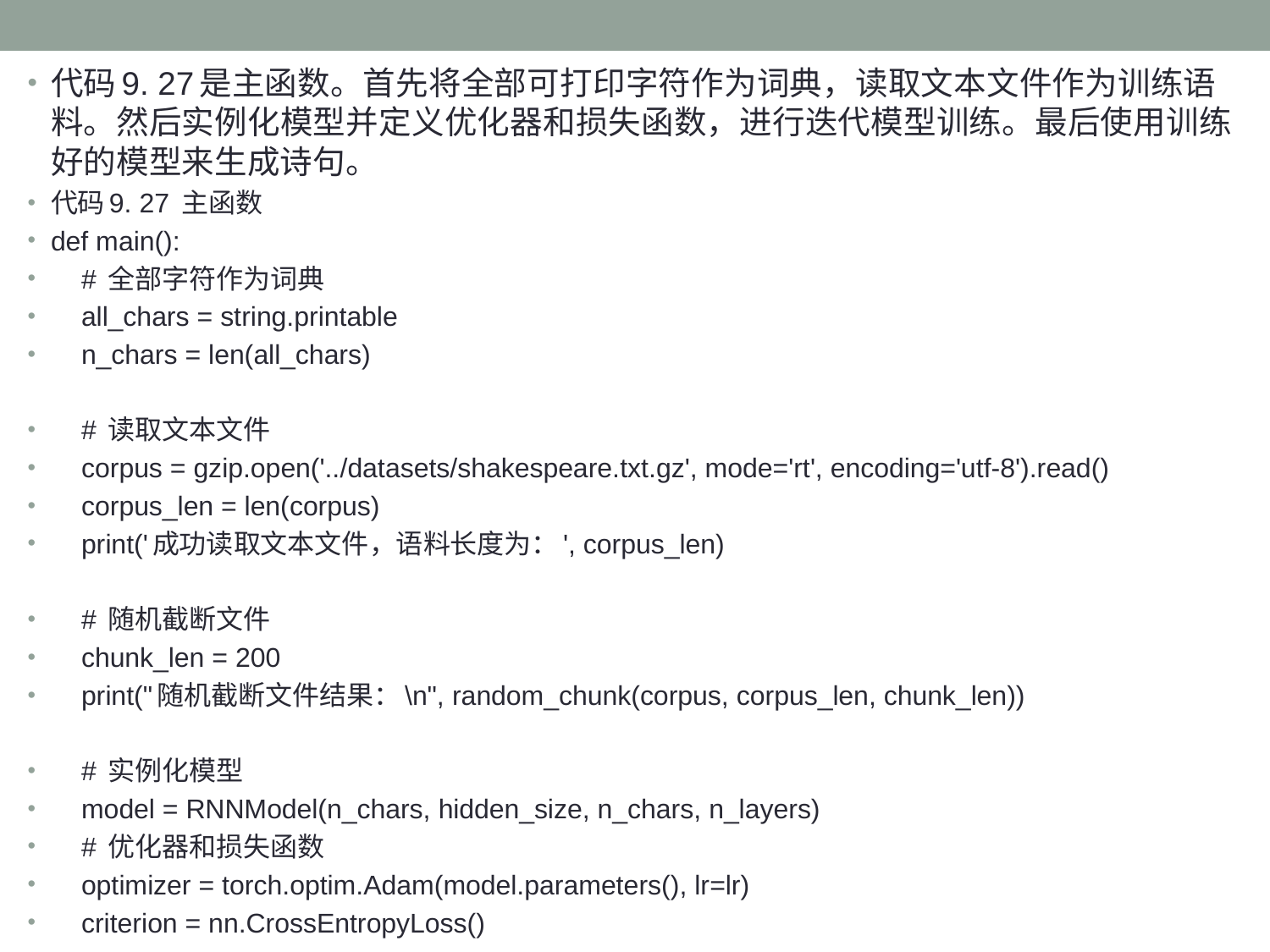

代码9. 27是主函数。首先将全部可打印字符作为词典，读取文本文件作为训练语料。然后实例化模型并定义优化器和损失函数，进行迭代模型训练。最后使用训练好的模型来生成诗句。
代码9. 27 主函数
def main():
    # 全部字符作为词典
    all_chars = string.printable
    n_chars = len(all_chars)

    # 读取文本文件
    corpus = gzip.open('../datasets/shakespeare.txt.gz', mode='rt', encoding='utf-8').read()
    corpus_len = len(corpus)
    print('成功读取文本文件，语料长度为：', corpus_len)

    # 随机截断文件
    chunk_len = 200
    print("随机截断文件结果：\n", random_chunk(corpus, corpus_len, chunk_len))

    # 实例化模型
    model = RNNModel(n_chars, hidden_size, n_chars, n_layers)
    # 优化器和损失函数
    optimizer = torch.optim.Adam(model.parameters(), lr=lr)
    criterion = nn.CrossEntropyLoss()